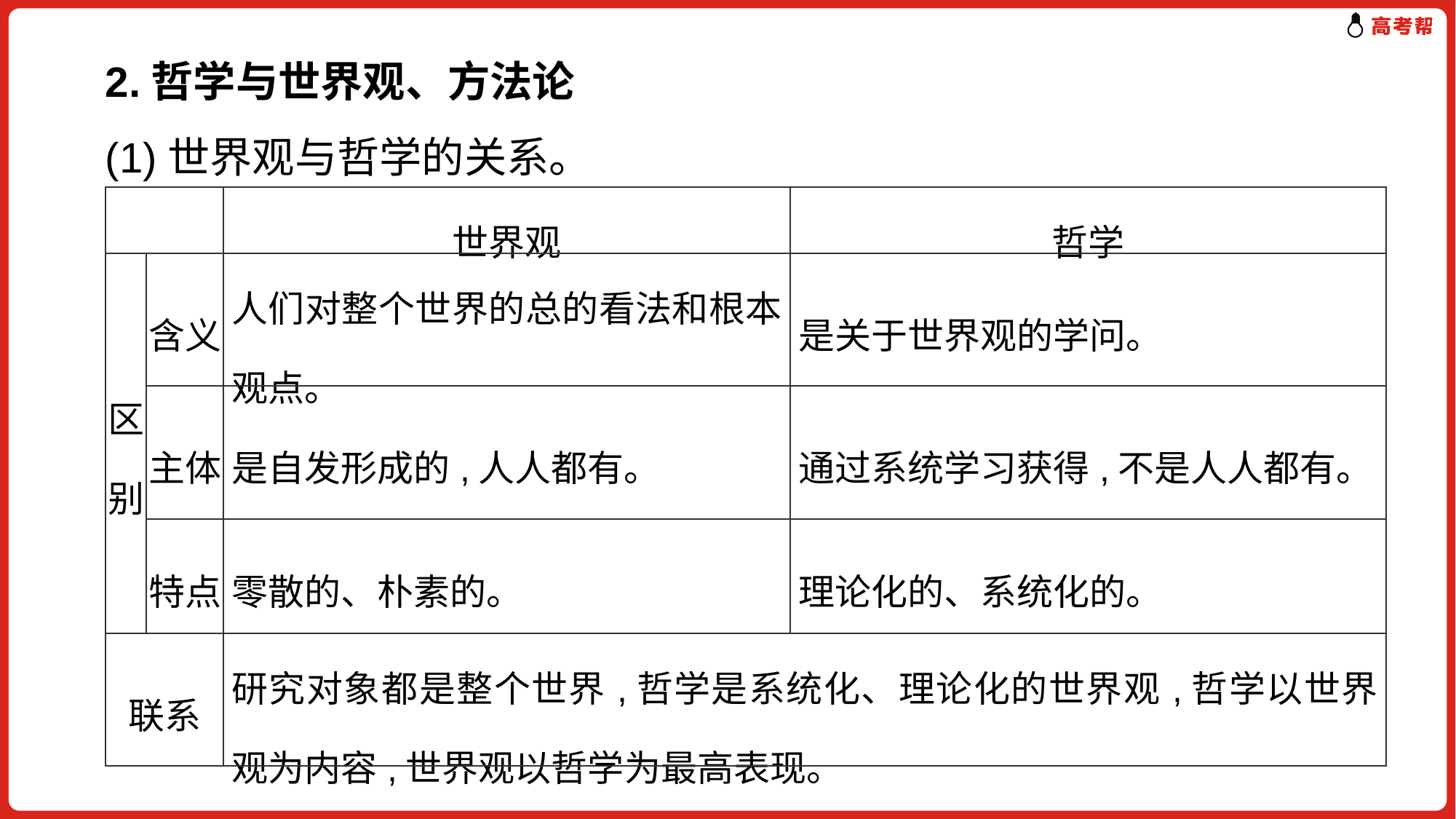

2.哲学与世界观、方法论
(1)世界观与哲学的关系。
|  |  | 世界观 | 哲学 |
| --- | --- | --- | --- |
| 区别 | 含义 | 人们对整个世界的总的看法和根本观点。 | 是关于世界观的学问。 |
|  | 主体 | 是自发形成的,人人都有。 | 通过系统学习获得,不是人人都有。 |
|  | 特点 | 零散的、朴素的。 | 理论化的、系统化的。 |
| 联系 |  | 研究对象都是整个世界,哲学是系统化、理论化的世界观,哲学以世界观为内容,世界观以哲学为最高表现。 |  |